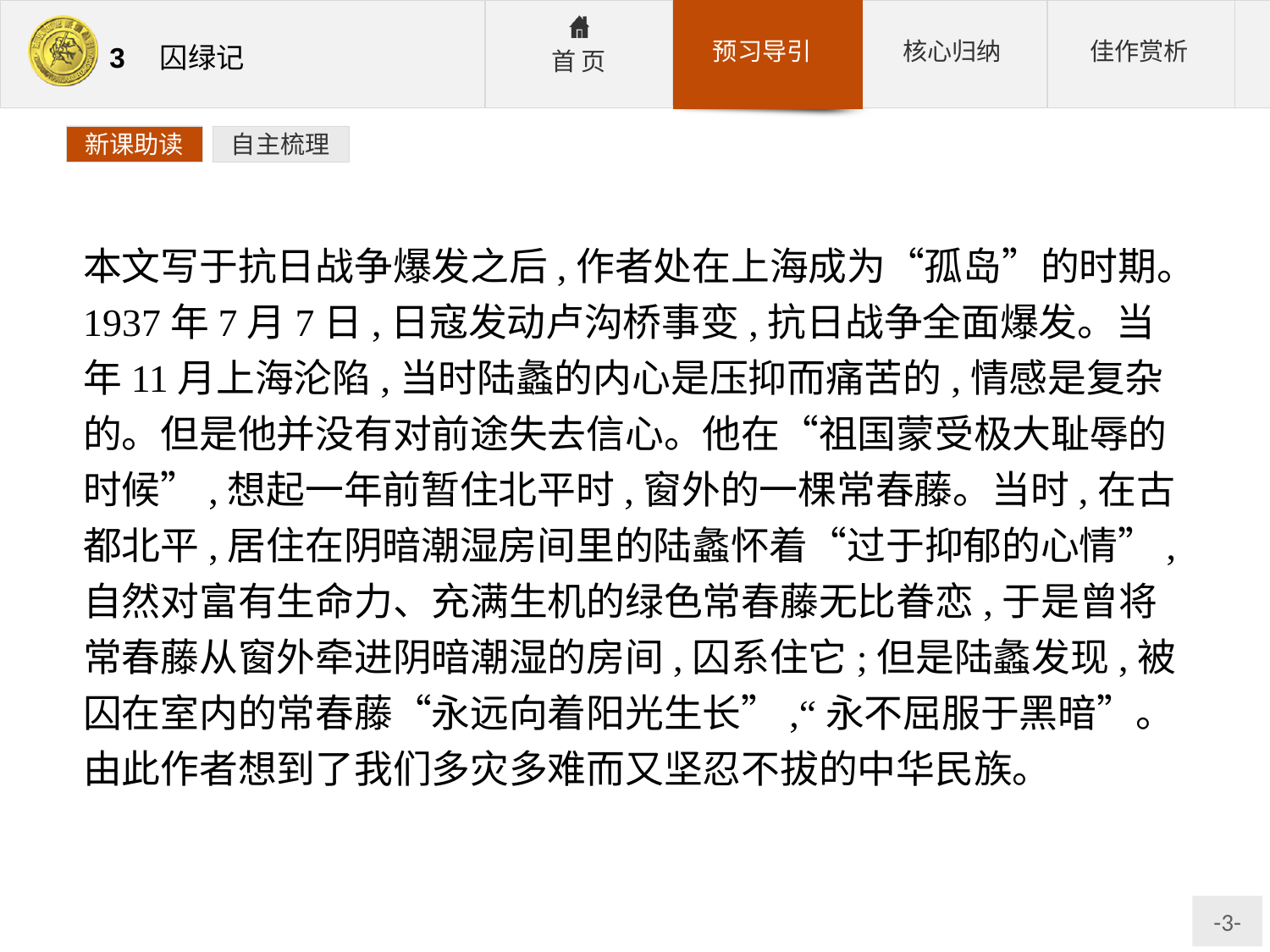

新课助读
自主梳理
本文写于抗日战争爆发之后,作者处在上海成为“孤岛”的时期。1937年7月7日,日寇发动卢沟桥事变,抗日战争全面爆发。当年11月上海沦陷,当时陆蠡的内心是压抑而痛苦的,情感是复杂的。但是他并没有对前途失去信心。他在“祖国蒙受极大耻辱的时候”,想起一年前暂住北平时,窗外的一棵常春藤。当时,在古都北平,居住在阴暗潮湿房间里的陆蠡怀着“过于抑郁的心情”,自然对富有生命力、充满生机的绿色常春藤无比眷恋,于是曾将常春藤从窗外牵进阴暗潮湿的房间,囚系住它;但是陆蠡发现,被囚在室内的常春藤“永远向着阳光生长”,“永不屈服于黑暗”。由此作者想到了我们多灾多难而又坚忍不拔的中华民族。